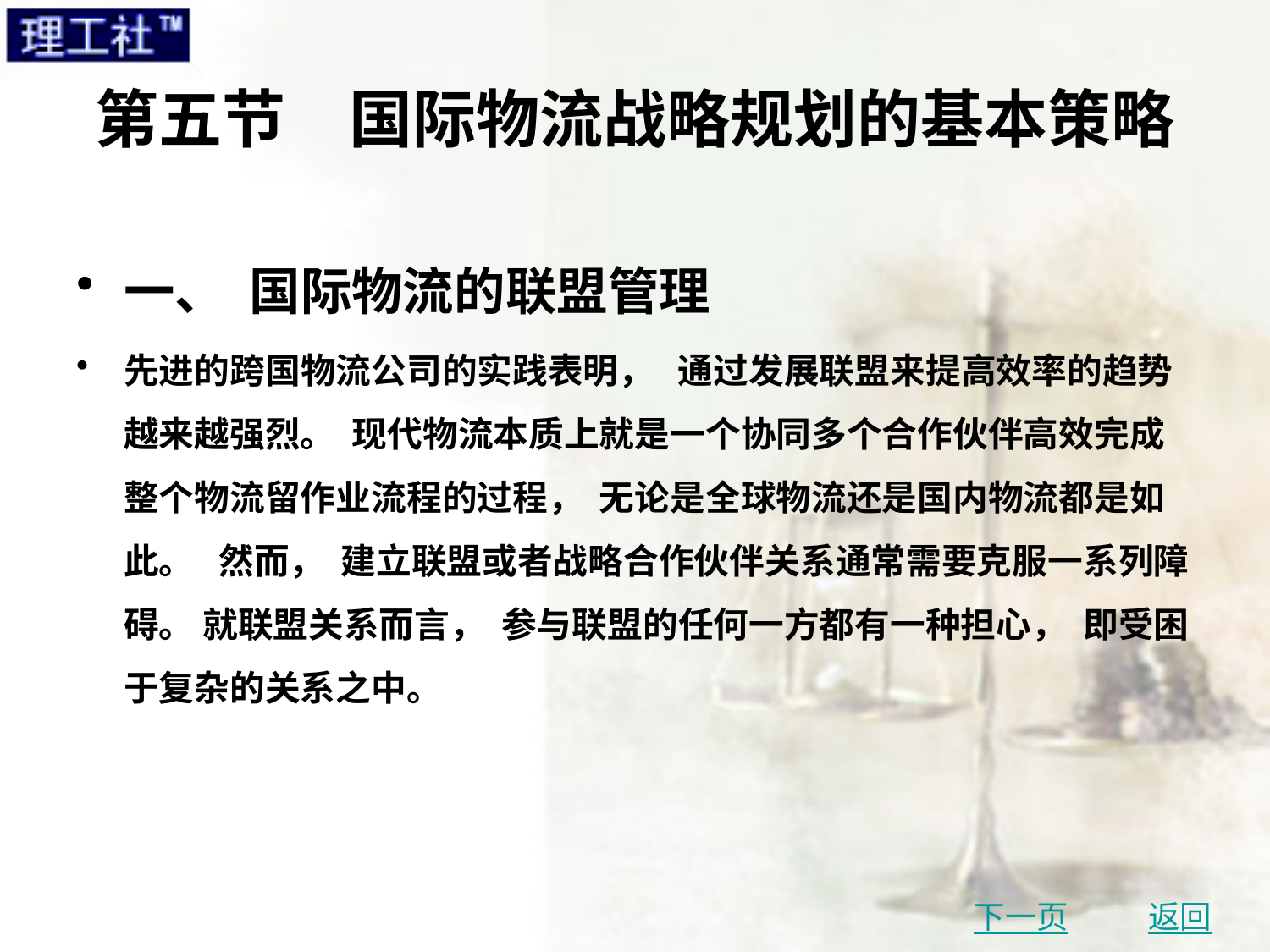

# 第五节　国际物流战略规划的基本策略
一、  国际物流的联盟管理
先进的跨国物流公司的实践表明，   通过发展联盟来提高效率的趋势越来越强烈。  现代物流本质上就是一个协同多个合作伙伴高效完成整个物流留作业流程的过程，  无论是全球物流还是国内物流都是如此。   然而，  建立联盟或者战略合作伙伴关系通常需要克服一系列障碍。 就联盟关系而言，  参与联盟的任何一方都有一种担心，  即受困于复杂的关系之中。
下一页
返回